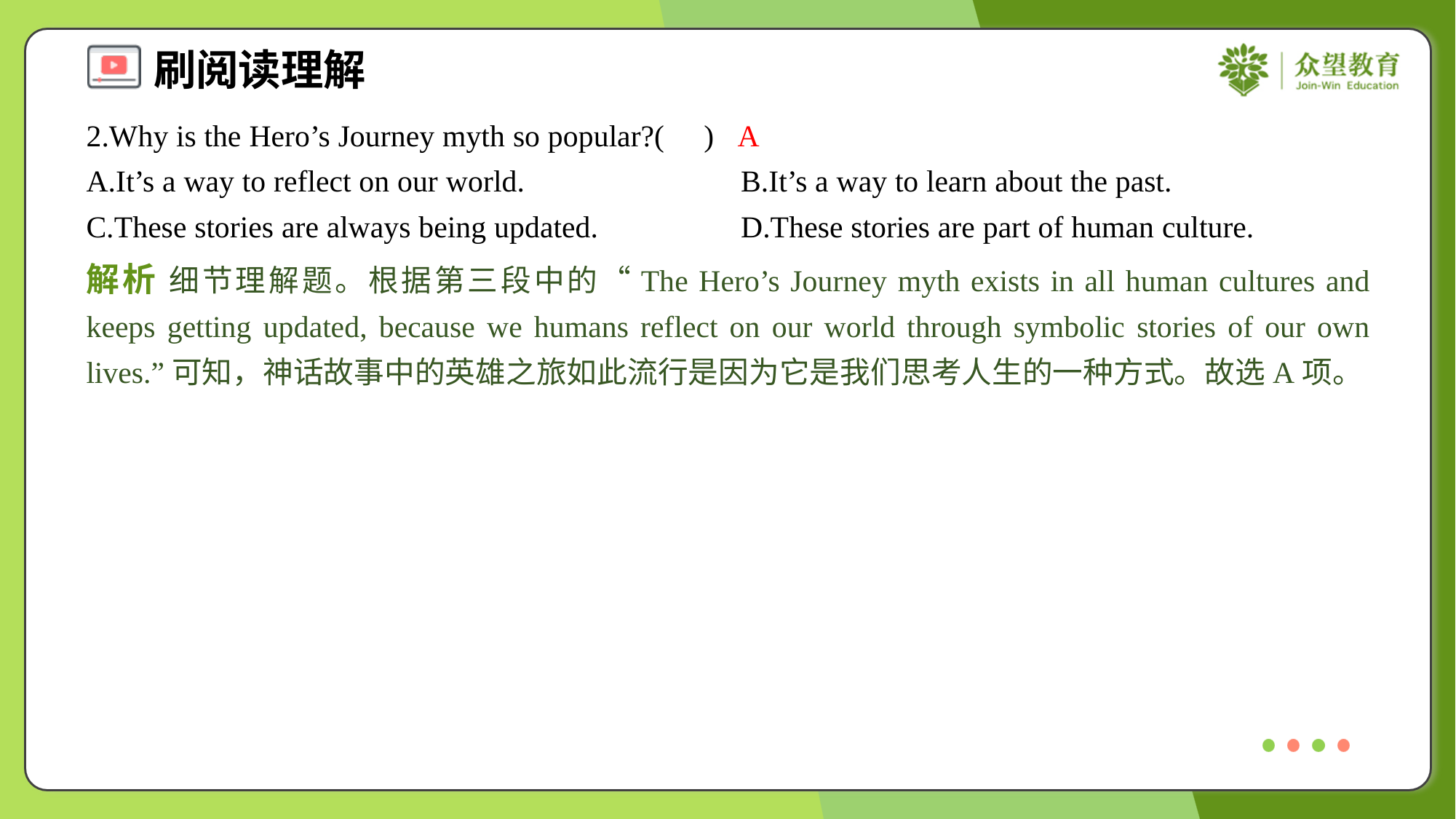

2.Why is the Hero’s Journey myth so popular?(     )
A
A.It’s a way to reflect on our world.	B.It’s a way to learn about the past.
C.These stories are always being updated.	D.These stories are part of human culture.
解析 细节理解题。根据第三段中的“The Hero’s Journey myth exists in all human cultures and keeps getting updated, because we humans reflect on our world through symbolic stories of our own lives.”可知，神话故事中的英雄之旅如此流行是因为它是我们思考人生的一种方式。故选A项。